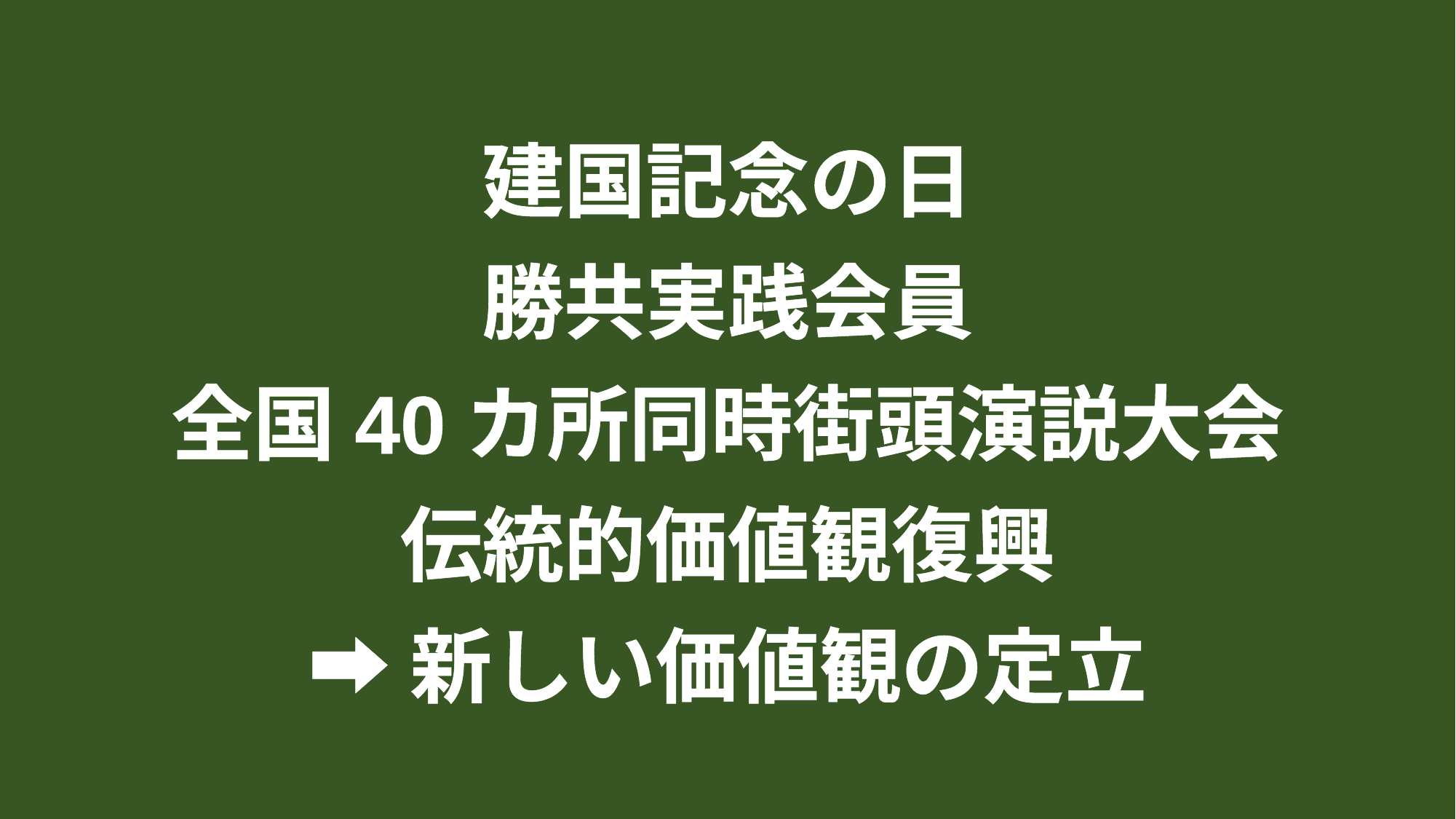

建国記念の日
勝共実践会員
全国40カ所同時街頭演説大会
伝統的価値観復興
➡新しい価値観の定立